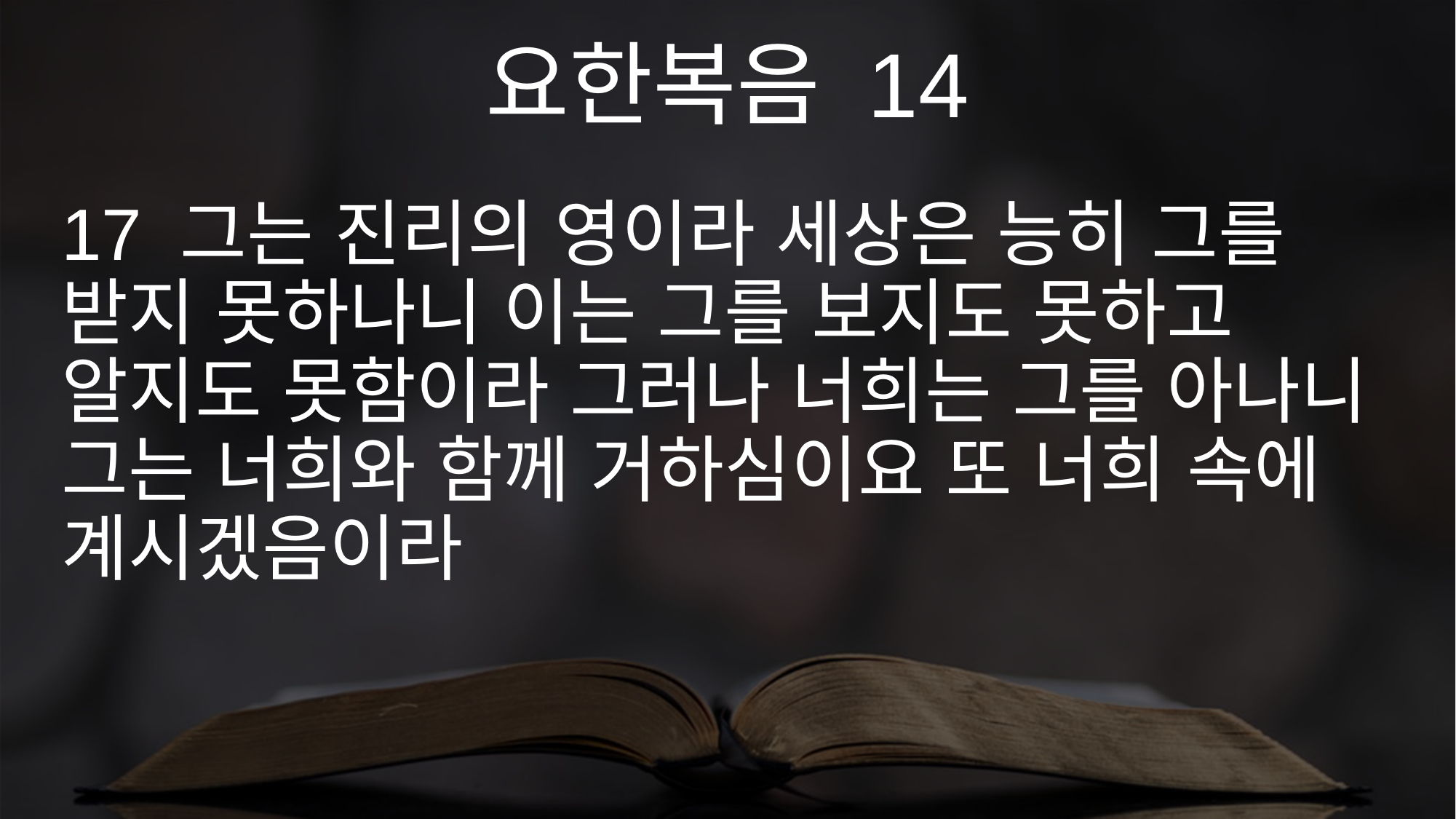

요한복음 14
17 그는 진리의 영이라 세상은 능히 그를 받지 못하나니 이는 그를 보지도 못하고 알지도 못함이라 그러나 너희는 그를 아나니 그는 너희와 함께 거하심이요 또 너희 속에 계시겠음이라